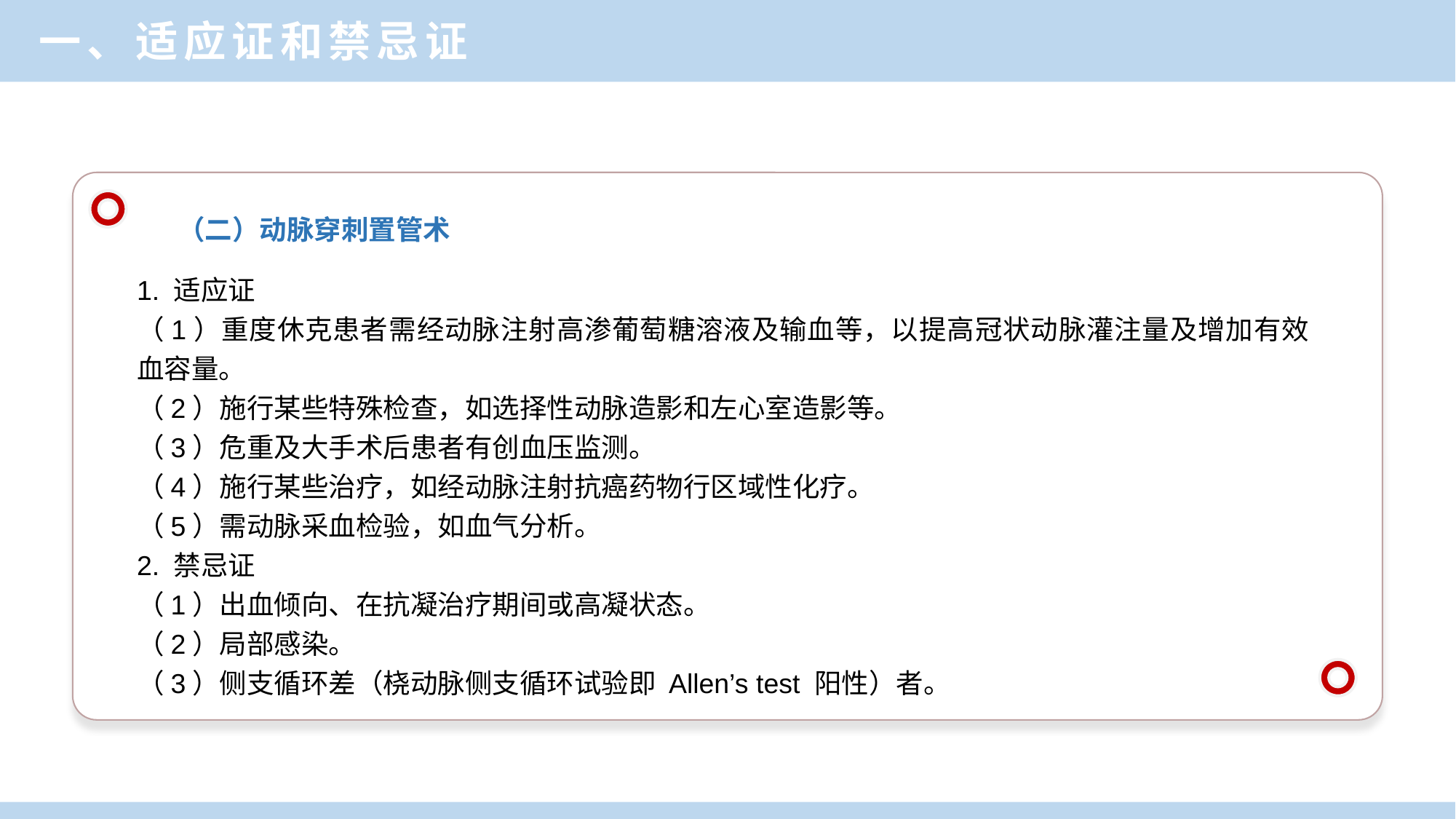

一、适应证和禁忌证

（二）动脉穿刺置管术
1. 适应证
（1）重度休克患者需经动脉注射高渗葡萄糖溶液及输血等，以提高冠状动脉灌注量及增加有效血容量。
（2）施行某些特殊检查，如选择性动脉造影和左心室造影等。
（3）危重及大手术后患者有创血压监测。
（4）施行某些治疗，如经动脉注射抗癌药物行区域性化疗。
（5）需动脉采血检验，如血气分析。
2. 禁忌证
（1）出血倾向、在抗凝治疗期间或高凝状态。
（2）局部感染。
（3）侧支循环差（桡动脉侧支循环试验即 Allen’s test 阳性）者。